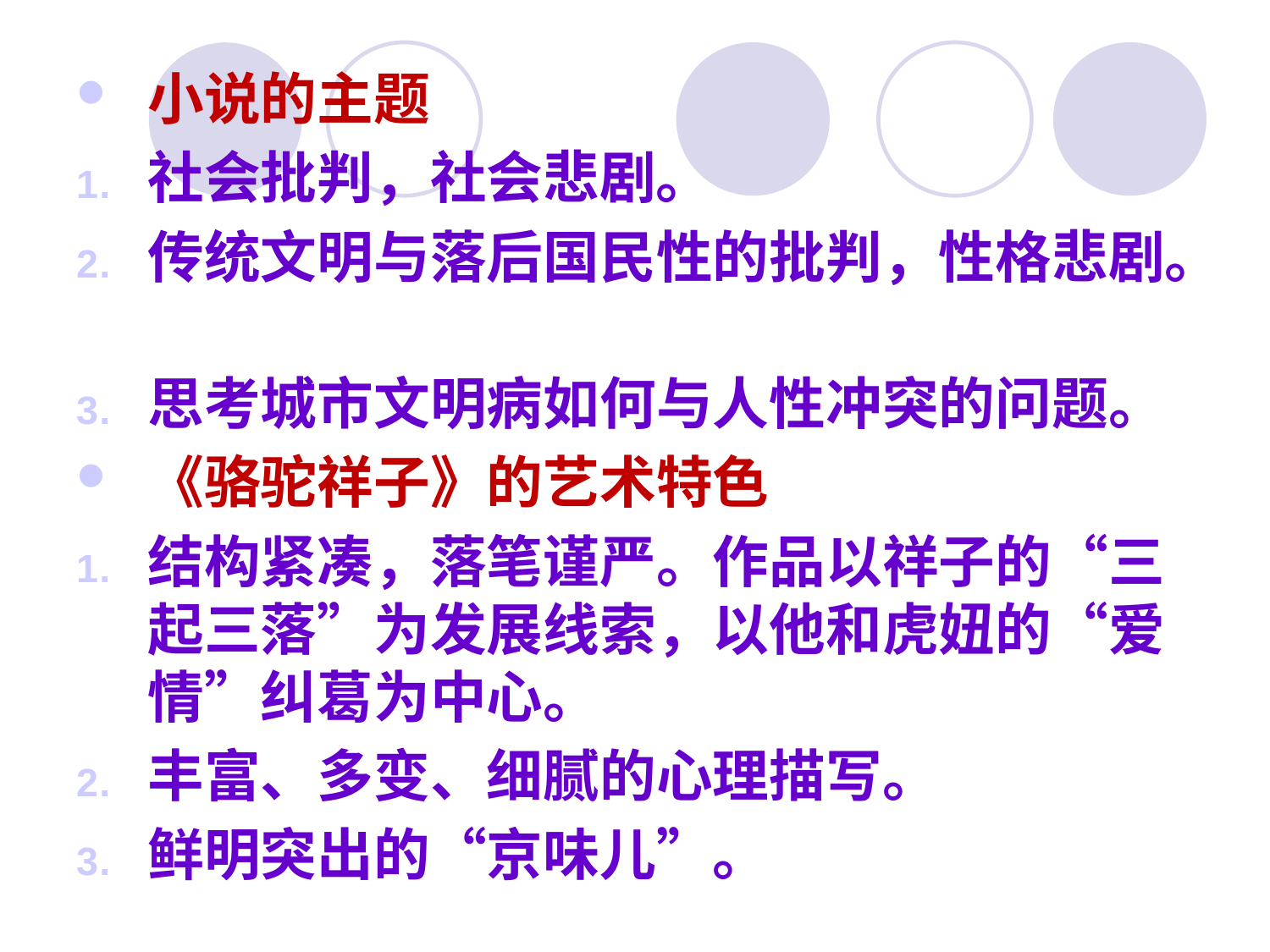

小说的主题
社会批判，社会悲剧。
传统文明与落后国民性的批判，性格悲剧。
思考城市文明病如何与人性冲突的问题。
《骆驼祥子》的艺术特色
结构紧凑，落笔谨严。作品以祥子的“三起三落”为发展线索，以他和虎妞的“爱情”纠葛为中心。
丰富、多变、细腻的心理描写。
鲜明突出的“京味儿”。